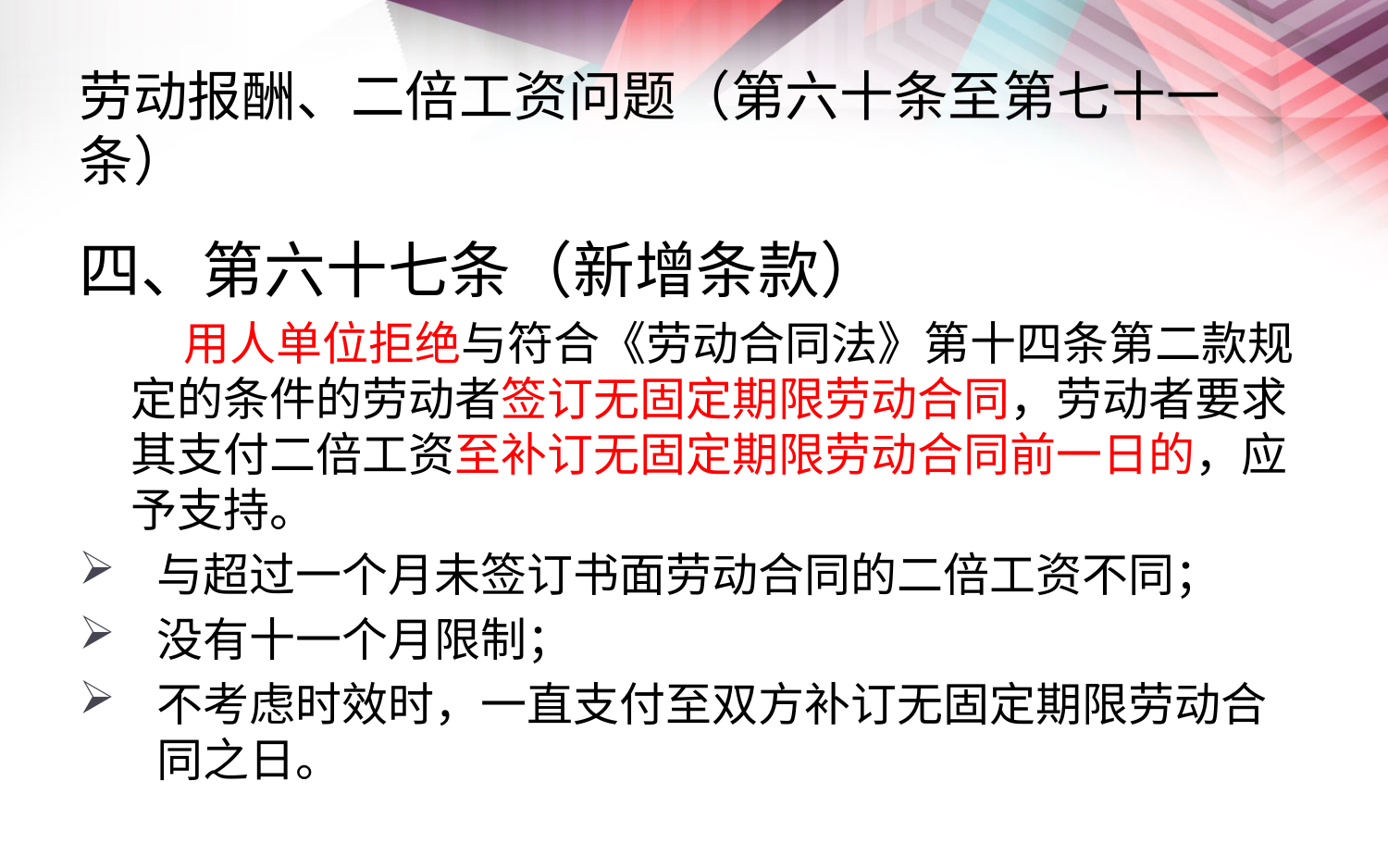

# 劳动报酬、二倍工资问题（第六十条至第七十一条）
四、第六十七条（新增条款）
         用人单位拒绝与符合《劳动合同法》第十四条第二款规定的条件的劳动者签订无固定期限劳动合同，劳动者要求其支付二倍工资至补订无固定期限劳动合同前一日的，应予支持。
与超过一个月未签订书面劳动合同的二倍工资不同；
没有十一个月限制；
不考虑时效时，一直支付至双方补订无固定期限劳动合同之日。